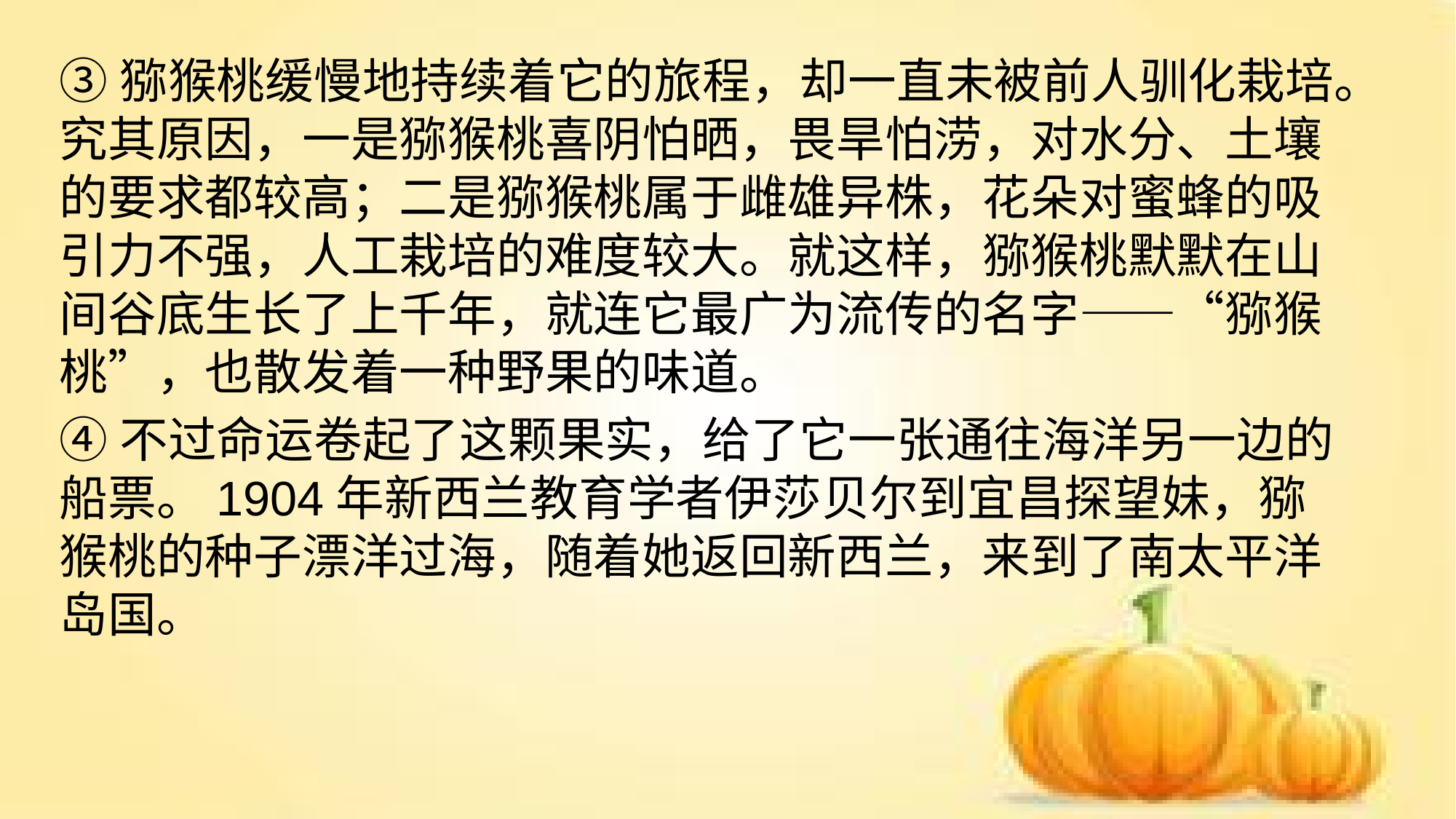

③猕猴桃缓慢地持续着它的旅程，却一直未被前人驯化栽培。究其原因，一是猕猴桃喜阴怕晒，畏旱怕涝，对水分、土壤的要求都较高；二是猕猴桃属于雌雄异株，花朵对蜜蜂的吸引力不强，人工栽培的难度较大。就这样，猕猴桃默默在山间谷底生长了上千年，就连它最广为流传的名字——“猕猴桃”，也散发着一种野果的味道。
④不过命运卷起了这颗果实，给了它一张通往海洋另一边的船票。1904年新西兰教育学者伊莎贝尔到宜昌探望妹，猕猴桃的种子漂洋过海，随着她返回新西兰，来到了南太平洋岛国。